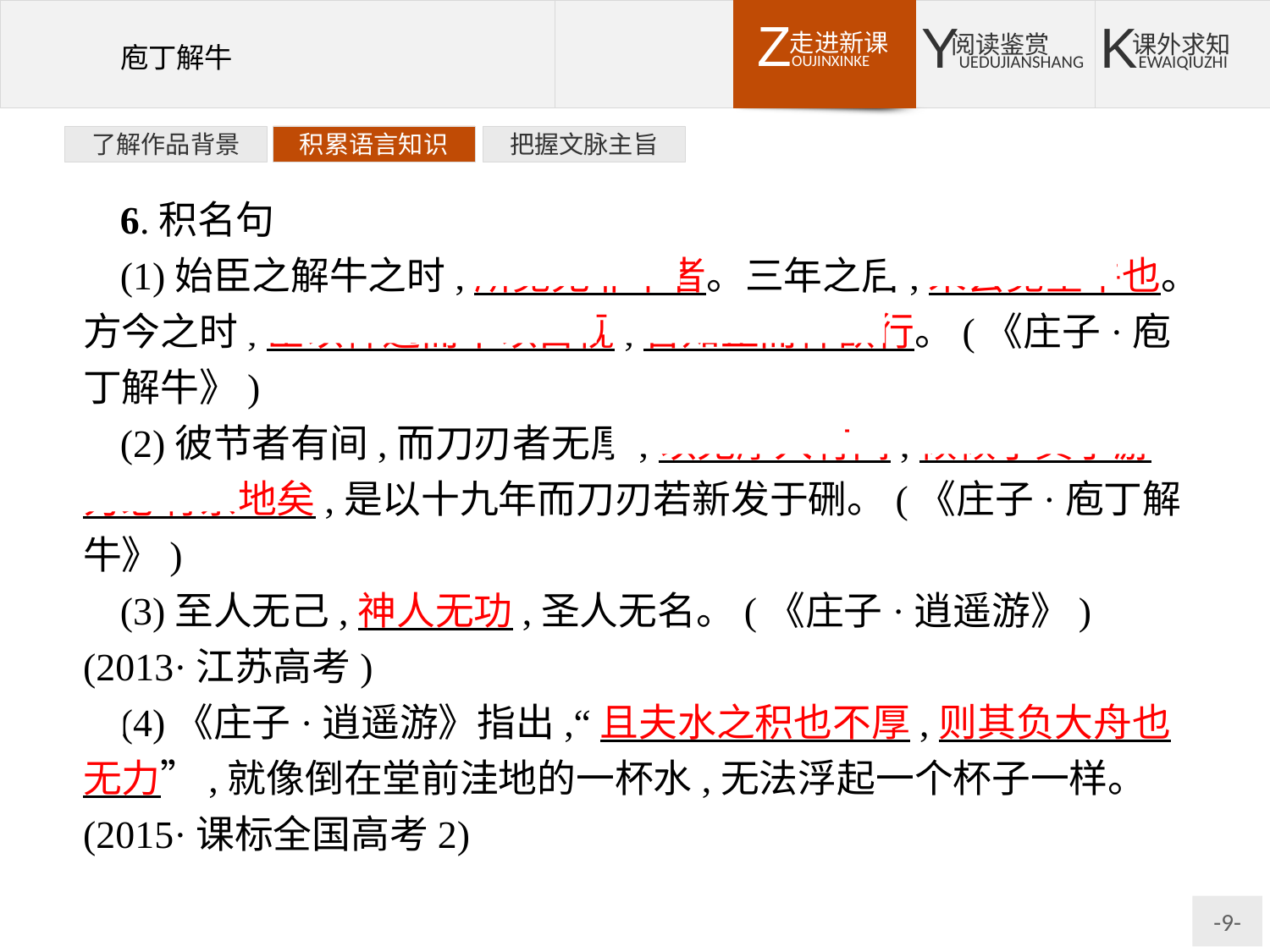

了解作品背景
积累语言知识
把握文脉主旨
6.积名句
(1)始臣之解牛之时,所见无非牛者。三年之后,未尝见全牛也。方今之时,臣以神遇而不以目视,官知止而神欲行。(《庄子·庖丁解牛》)
(2)彼节者有间,而刀刃者无厚;以无厚入有间,恢恢乎其于游刃必有余地矣,是以十九年而刀刃若新发于硎。(《庄子·庖丁解牛》)
(3)至人无己,神人无功,圣人无名。(《庄子·逍遥游》)(2013·江苏高考)
(4)《庄子·逍遥游》指出,“且夫水之积也不厚,则其负大舟也无力”,就像倒在堂前洼地的一杯水,无法浮起一个杯子一样。(2015·课标全国高考2)